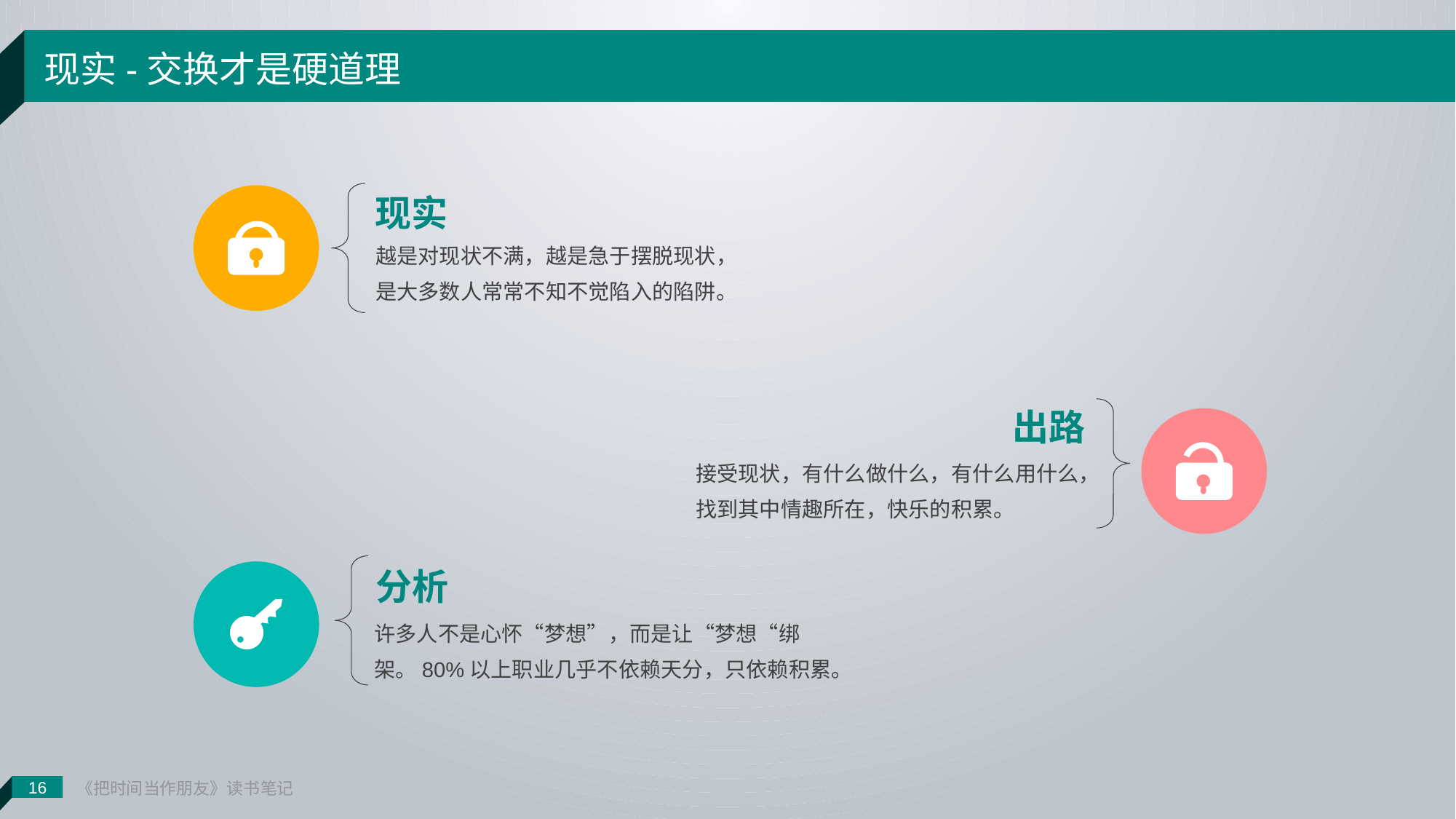

16
《把时间当作朋友》读书笔记

现实-交换才是硬道理

现实

越是对现状不满，越是急于摆脱现状，是大多数人常常不知不觉陷入的陷阱。

出路

接受现状，有什么做什么，有什么用什么，找到其中情趣所在，快乐的积累。

分析

许多人不是心怀“梦想”，而是让“梦想“绑架。80%以上职业几乎不依赖天分，只依赖积累。